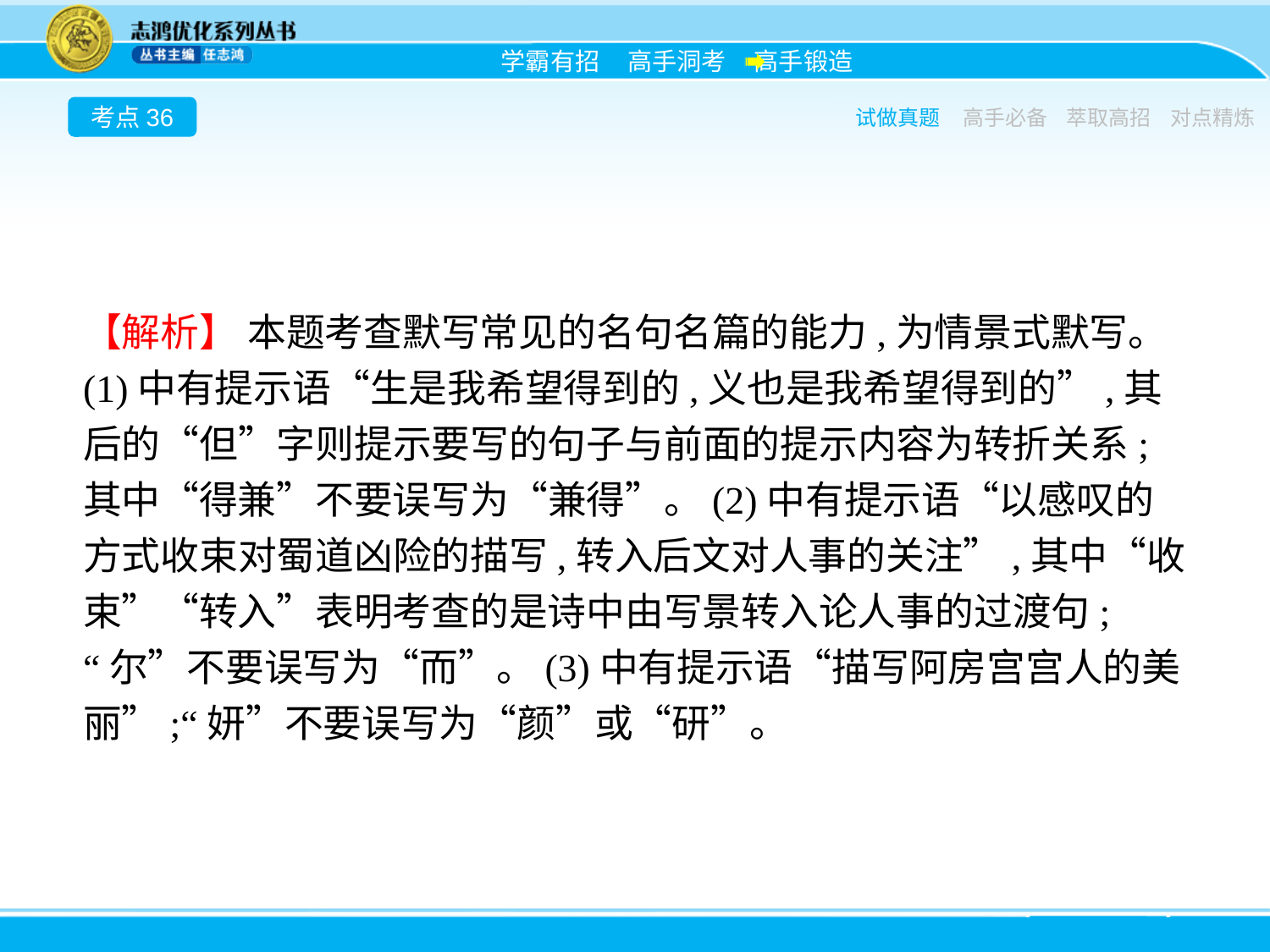

考点36
试做真题
高手必备
萃取高招
对点精炼
【解析】 本题考查默写常见的名句名篇的能力,为情景式默写。(1)中有提示语“生是我希望得到的,义也是我希望得到的”,其后的“但”字则提示要写的句子与前面的提示内容为转折关系;其中“得兼”不要误写为“兼得”。(2)中有提示语“以感叹的方式收束对蜀道凶险的描写,转入后文对人事的关注”,其中“收束”“转入”表明考查的是诗中由写景转入论人事的过渡句;“尔”不要误写为“而”。(3)中有提示语“描写阿房宫宫人的美丽”;“妍”不要误写为“颜”或“研”。